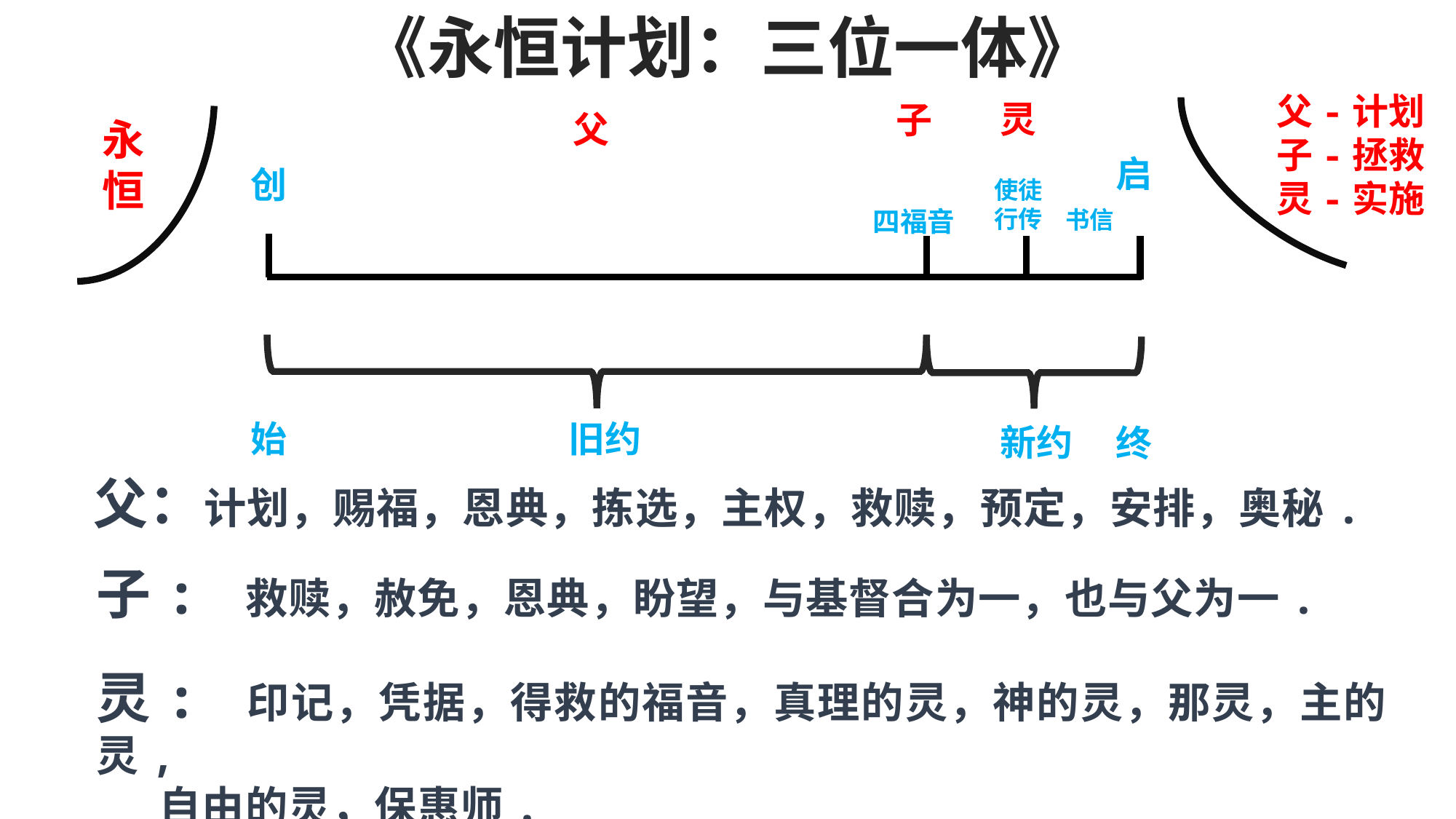

《永恒计划：三位一体》

父-计划
子-拯救
灵-实施

灵
子
父
永
恒
启
创
使徒
行传
四福音
书信

始
旧约
新约
终
父：计划，赐福，恩典，拣选，主权，救赎，预定，安排，奥秘.
子: 救赎，赦免，恩典，盼望，与基督合为一，也与父为一.
灵: 印记，凭据，得救的福音，真理的灵，神的灵，那灵，主的灵,
     自由的灵，保惠师.